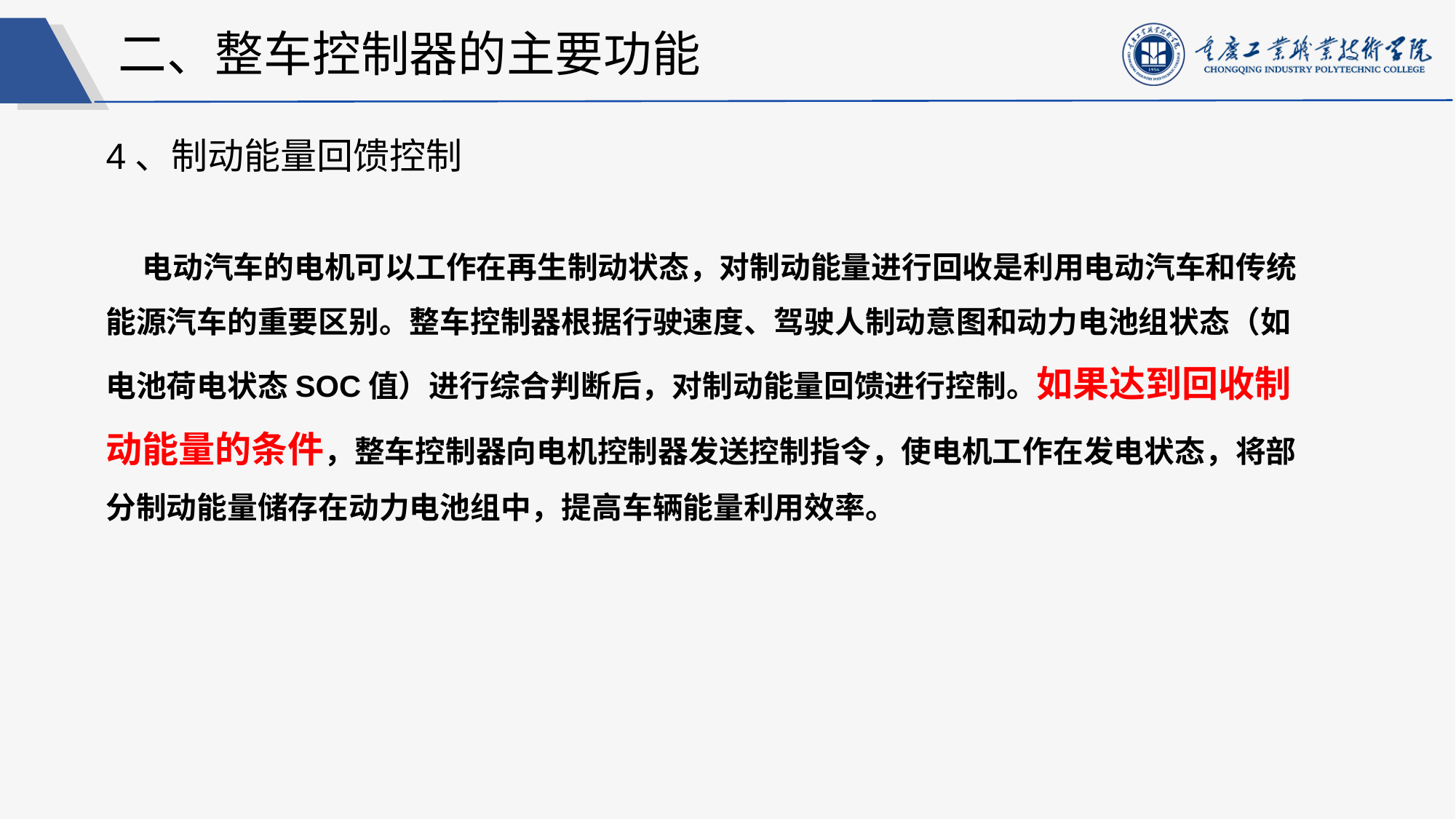

二、整车控制器的主要功能
4、制动能量回馈控制
电动汽车的电机可以工作在再生制动状态，对制动能量进行回收是利用电动汽车和传统能源汽车的重要区别。整车控制器根据行驶速度、驾驶人制动意图和动力电池组状态（如电池荷电状态SOC值）进行综合判断后，对制动能量回馈进行控制。如果达到回收制动能量的条件，整车控制器向电机控制器发送控制指令，使电机工作在发电状态，将部分制动能量储存在动力电池组中，提高车辆能量利用效率。